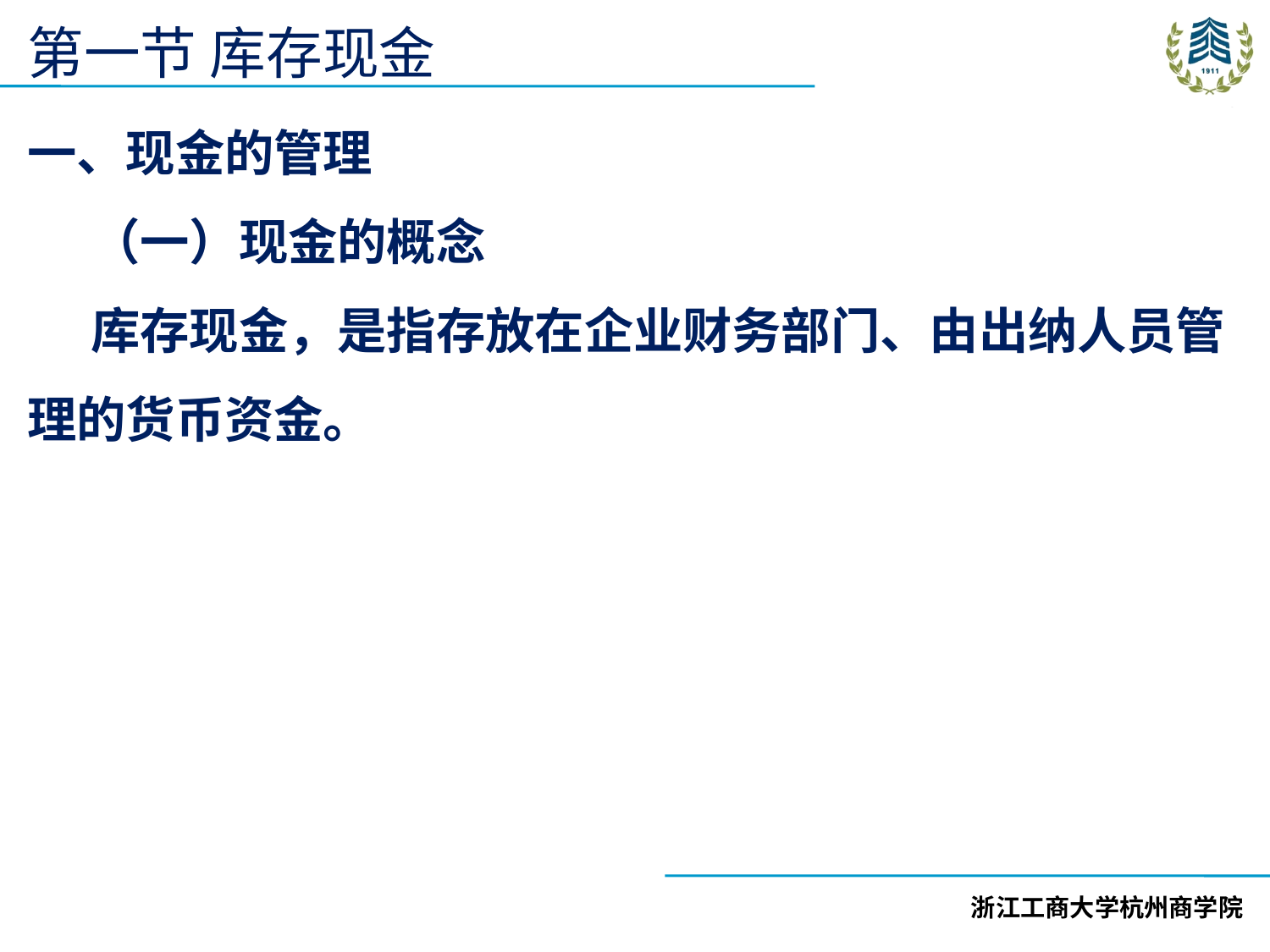

第一节 库存现金
一、现金的管理
（一）现金的概念
库存现金，是指存放在企业财务部门、由出纳人员管理的货币资金。